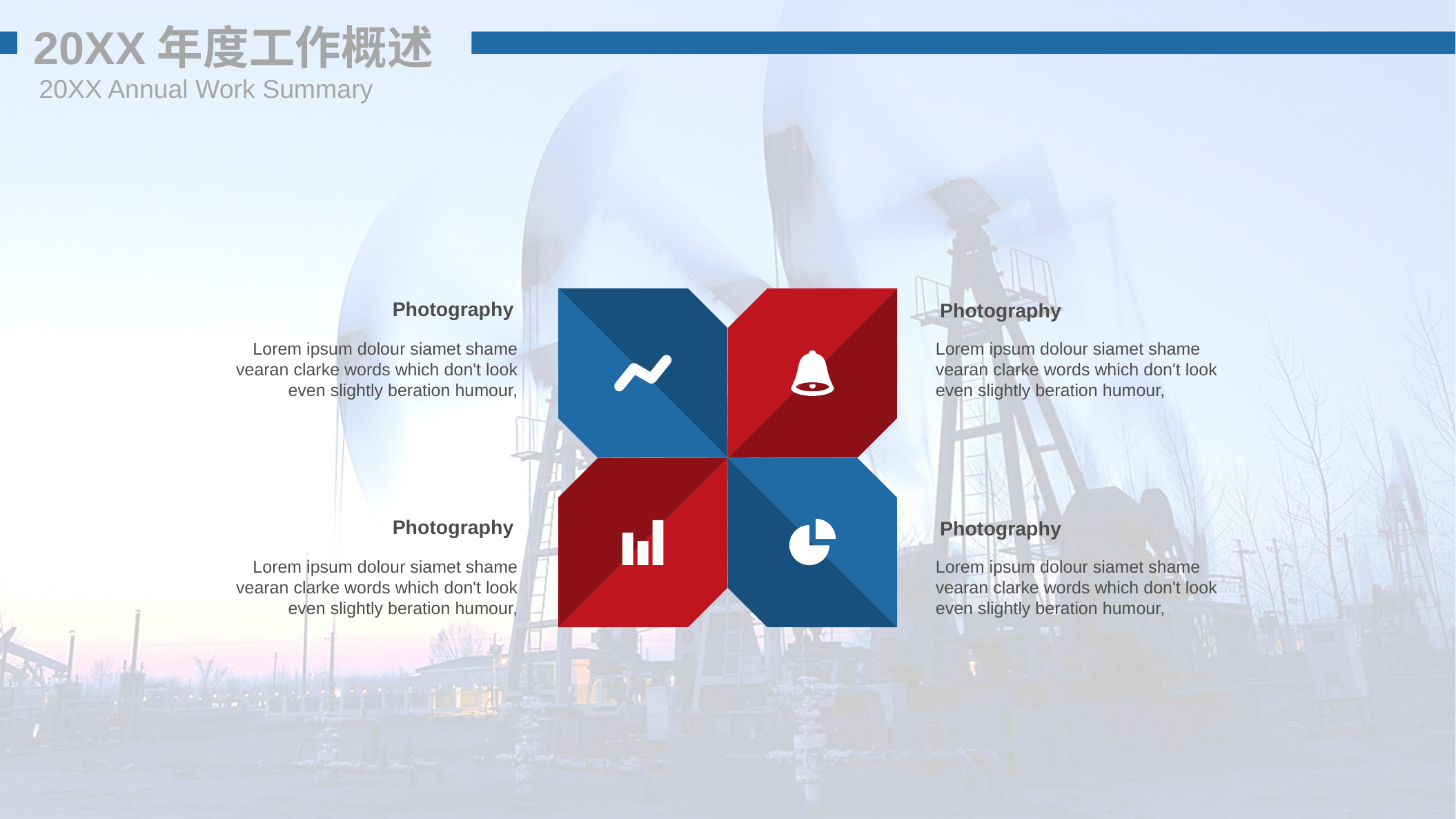

20XX年度工作概述

20XX Annual Work Summary

Photography
Photography
Lorem ipsum dolour siamet shame vearan clarke words which don't look even slightly beration humour,
Lorem ipsum dolour siamet shame vearan clarke words which don't look even slightly beration humour,

Photography
Photography

Lorem ipsum dolour siamet shame vearan clarke words which don't look even slightly beration humour,
Lorem ipsum dolour siamet shame vearan clarke words which don't look even slightly beration humour,